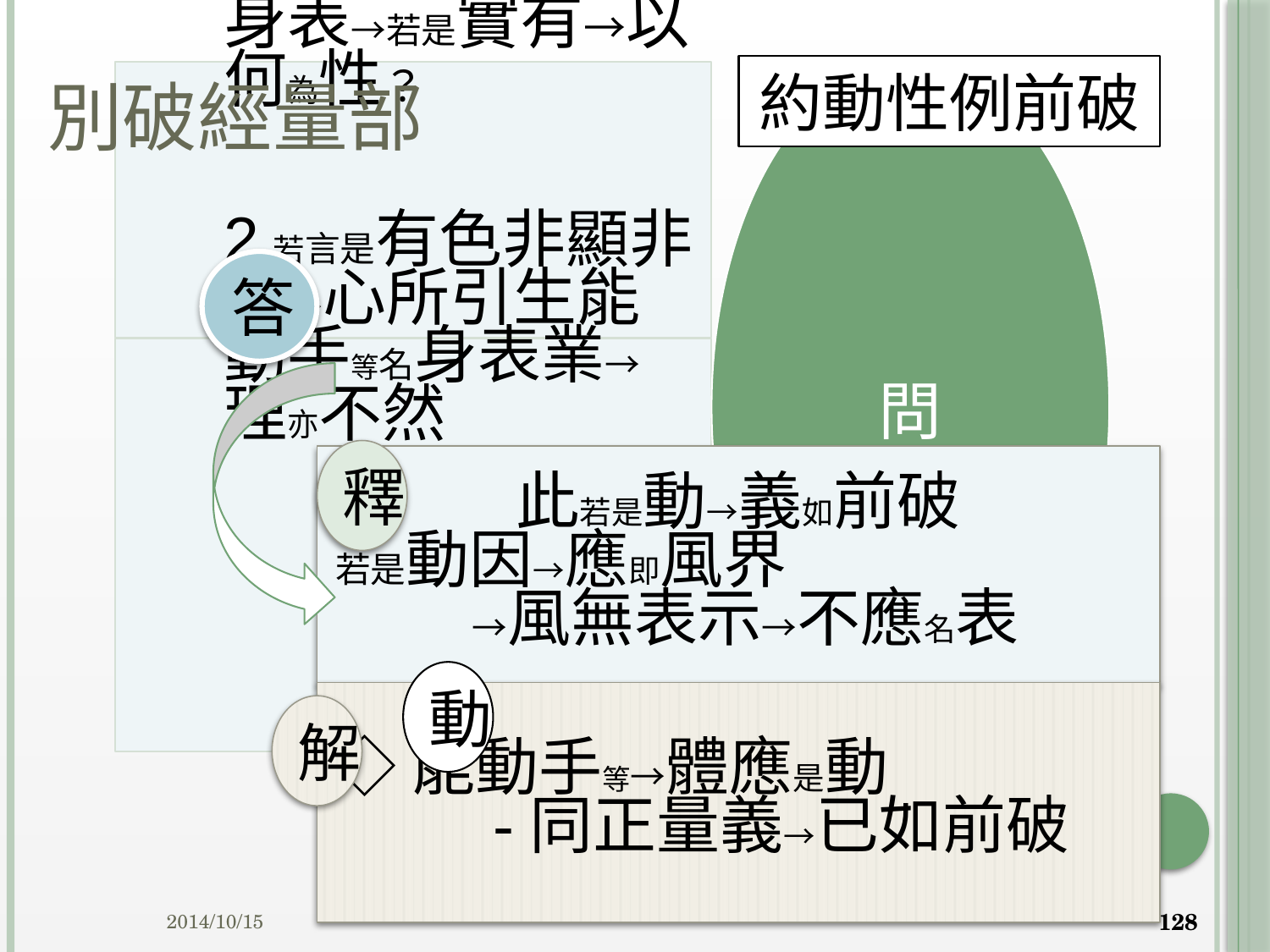

# 別破經量部
約動性例前破
問
身表→若是實有→以何為性？
答

釋
此若是動→義如前破
若是動因→應即風界                           →風無表示→不應名表
動
◇能動手等→體應是動                        -同正量義→已如前破
解
2014/10/15
128